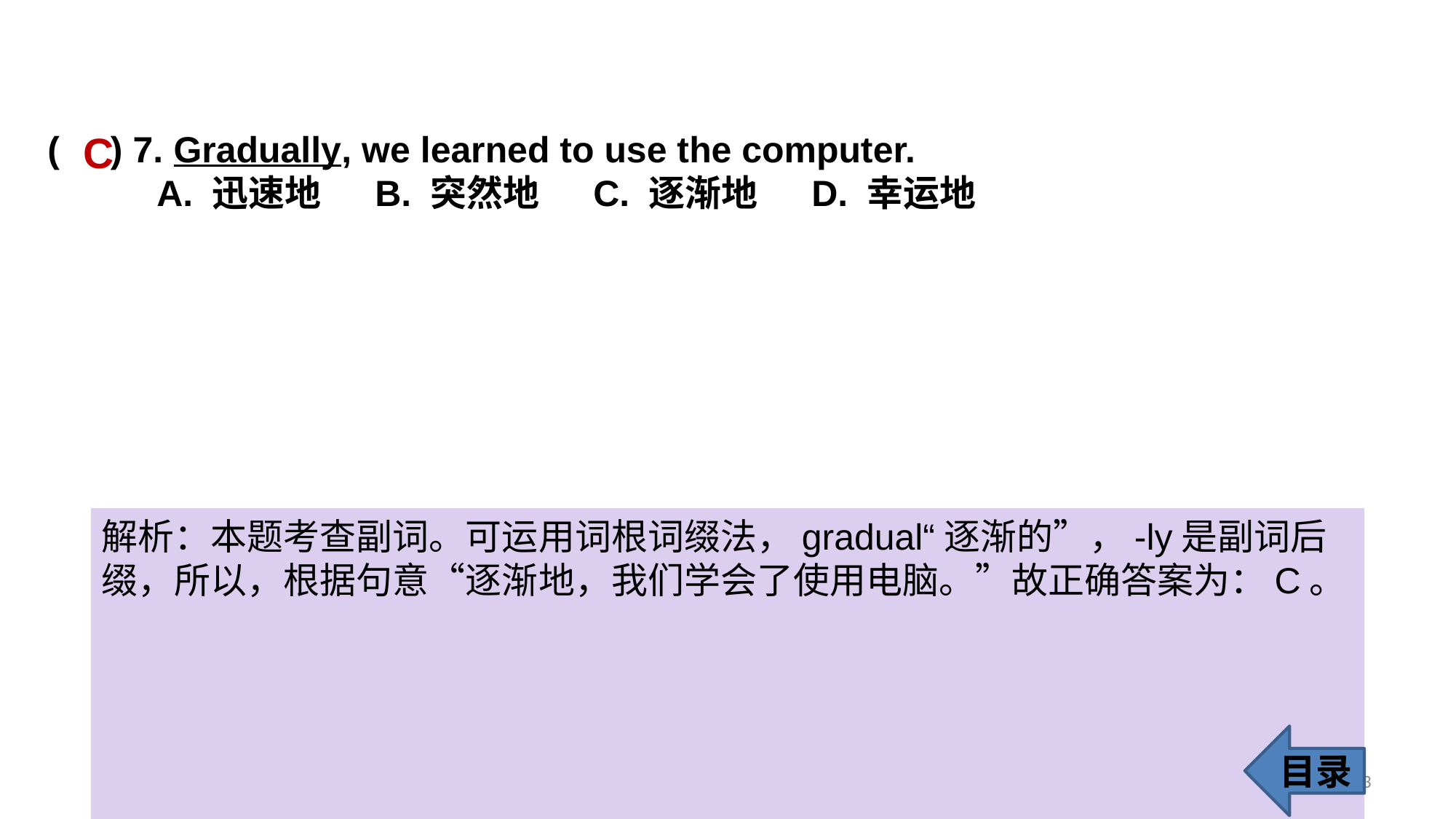

C
(     ) 7. Gradually, we learned to use the computer.
	A. 迅速地 	B. 突然地 	C. 逐渐地 	D. 幸运地
解析：本题考查副词。可运用词根词缀法，gradual“逐渐的”，-ly是副词后缀，所以，根据句意“逐渐地，我们学会了使用电脑。”故正确答案为：C。

目录
13